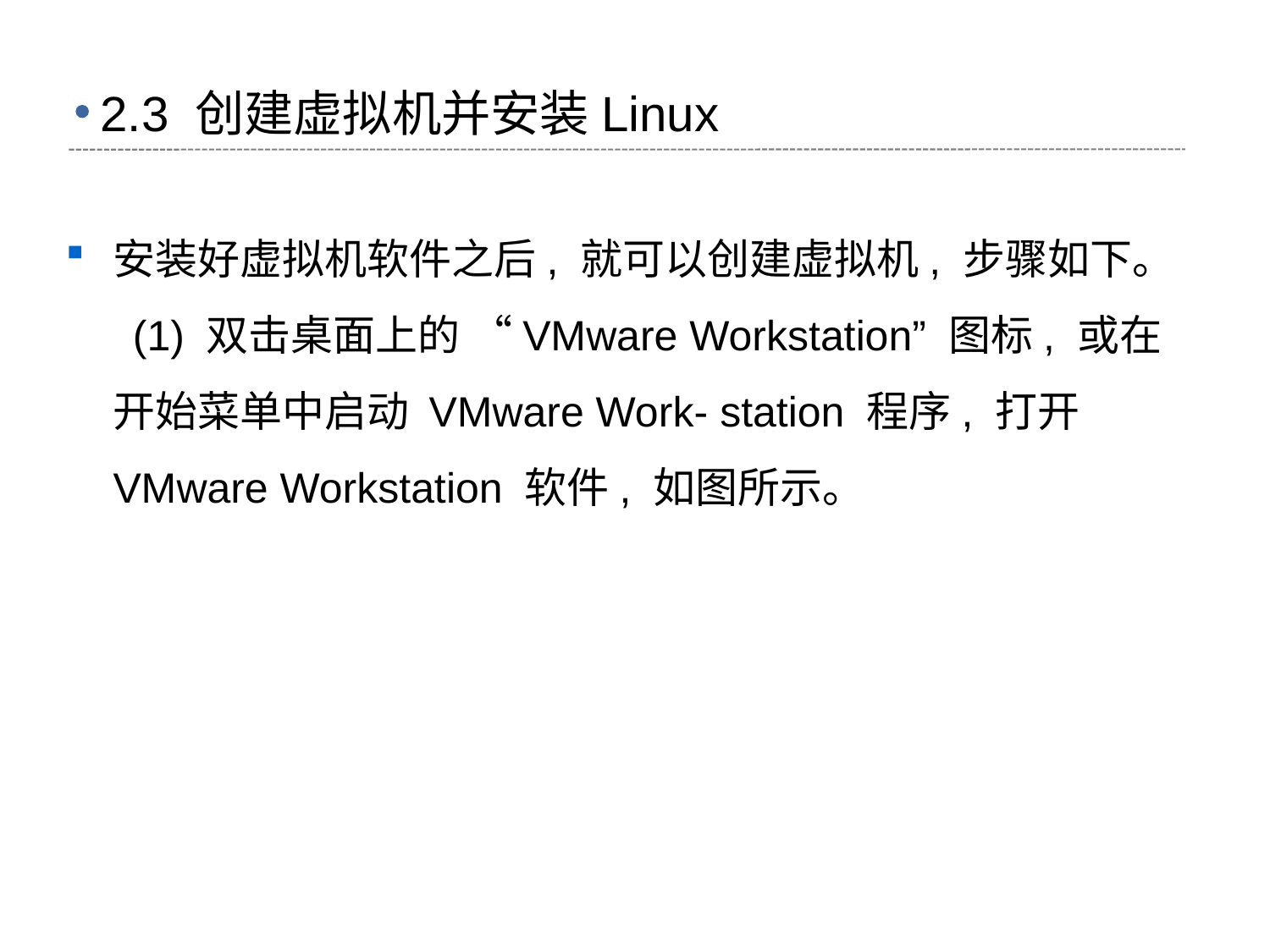

# 2.3 创建虚拟机并安装Linux
安装好虚拟机软件之后, 就可以创建虚拟机, 步骤如下。 (1) 双击桌面上的 “VMware Workstation” 图标, 或在开始菜单中启动 VMware Work- station 程序, 打开 VMware Workstation 软件, 如图所示。